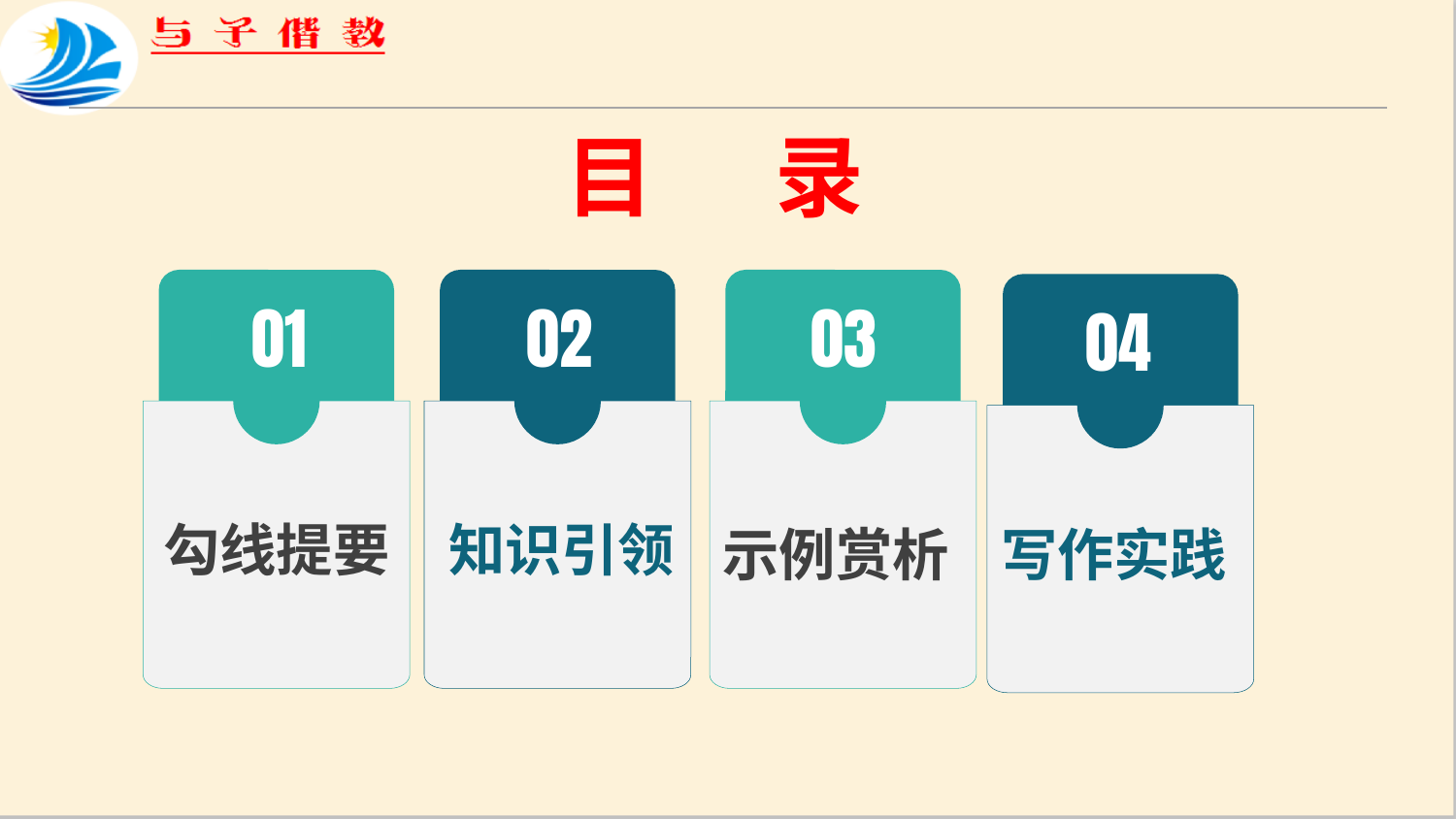

目      录

01

勾线提要

02

知识引领

03

示例赏析

04

写作实践